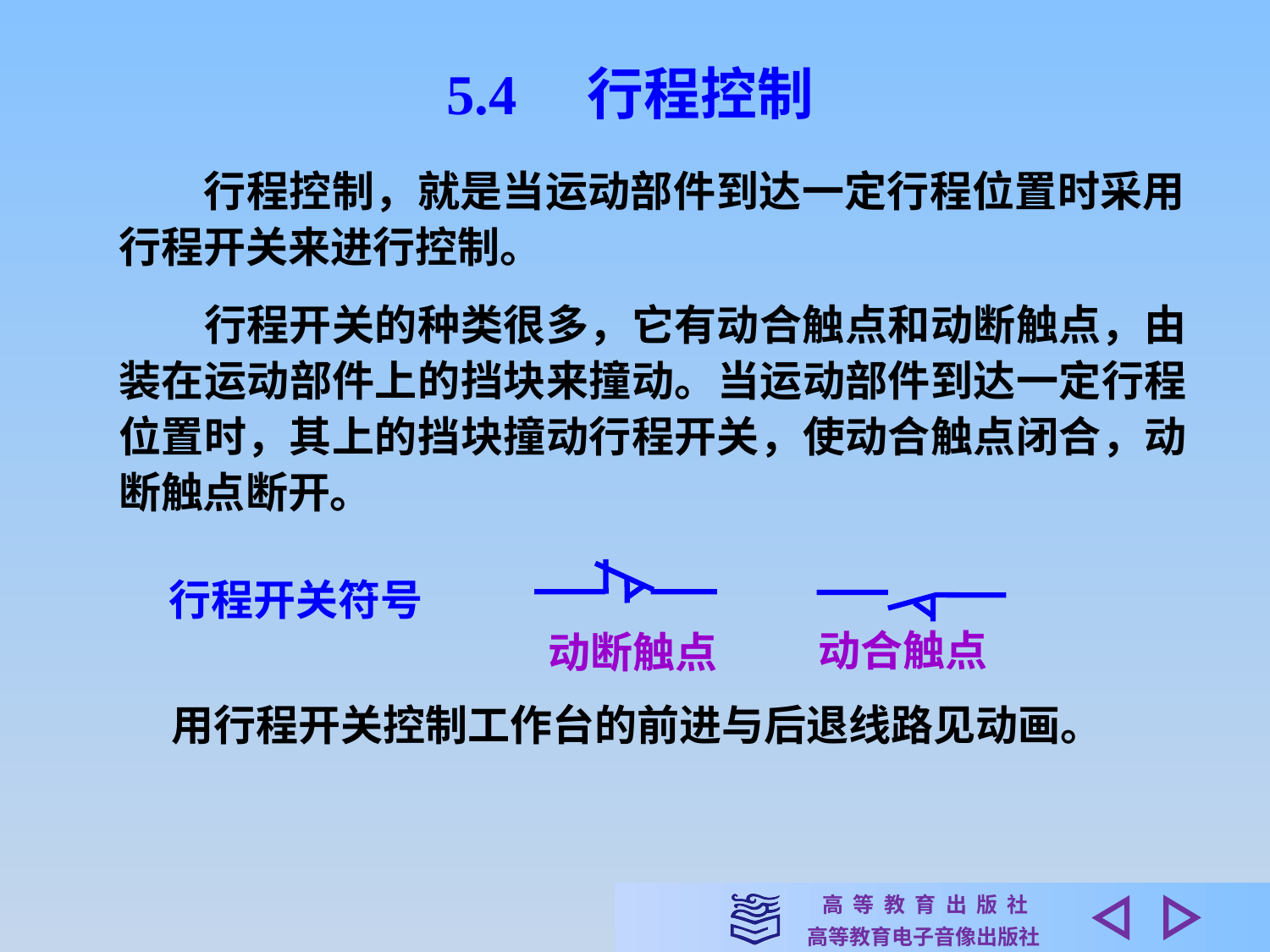

5.4　行程控制
　　行程控制，就是当运动部件到达一定行程位置时采用行程开关来进行控制。
　　行程开关的种类很多，它有动合触点和动断触点，由装在运动部件上的挡块来撞动。当运动部件到达一定行程位置时，其上的挡块撞动行程开关，使动合触点闭合，动断触点断开。

行程开关符号

动合触点
动断触点
用行程开关控制工作台的前进与后退线路见动画。